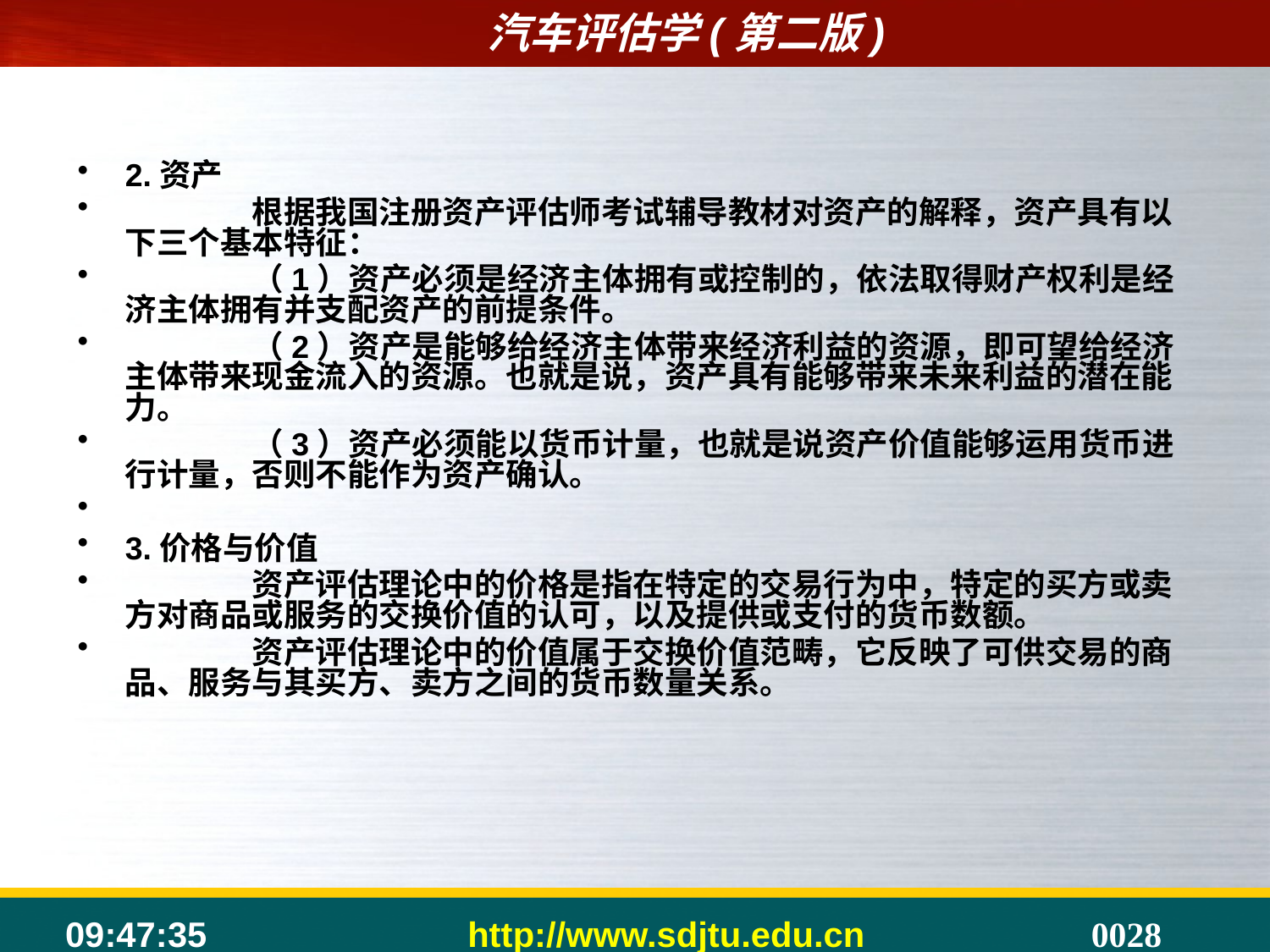

2.资产
	根据我国注册资产评估师考试辅导教材对资产的解释，资产具有以下三个基本特征：
	（1）资产必须是经济主体拥有或控制的，依法取得财产权利是经济主体拥有并支配资产的前提条件。
	（2）资产是能够给经济主体带来经济利益的资源，即可望给经济主体带来现金流入的资源。也就是说，资产具有能够带来未来利益的潜在能力。
	（3）资产必须能以货币计量，也就是说资产价值能够运用货币进行计量，否则不能作为资产确认。

3.价格与价值
	资产评估理论中的价格是指在特定的交易行为中，特定的买方或卖方对商品或服务的交换价值的认可，以及提供或支付的货币数额。
	资产评估理论中的价值属于交换价值范畴，它反映了可供交易的商品、服务与其买方、卖方之间的货币数量关系。